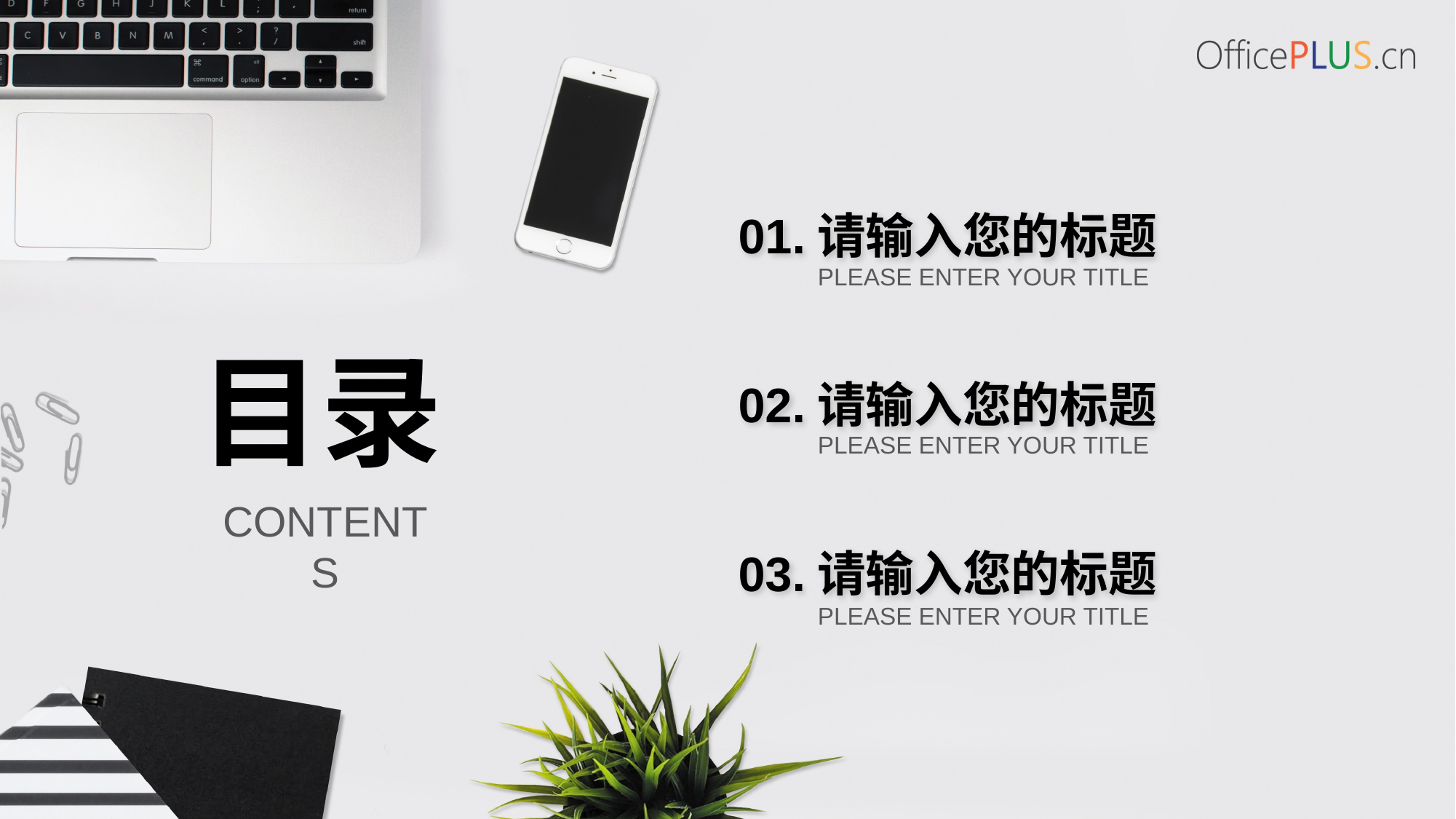

01.请输入您的标题
Please enter your title
目录
02.请输入您的标题
Please enter your title
contents
03.请输入您的标题
Please enter your title